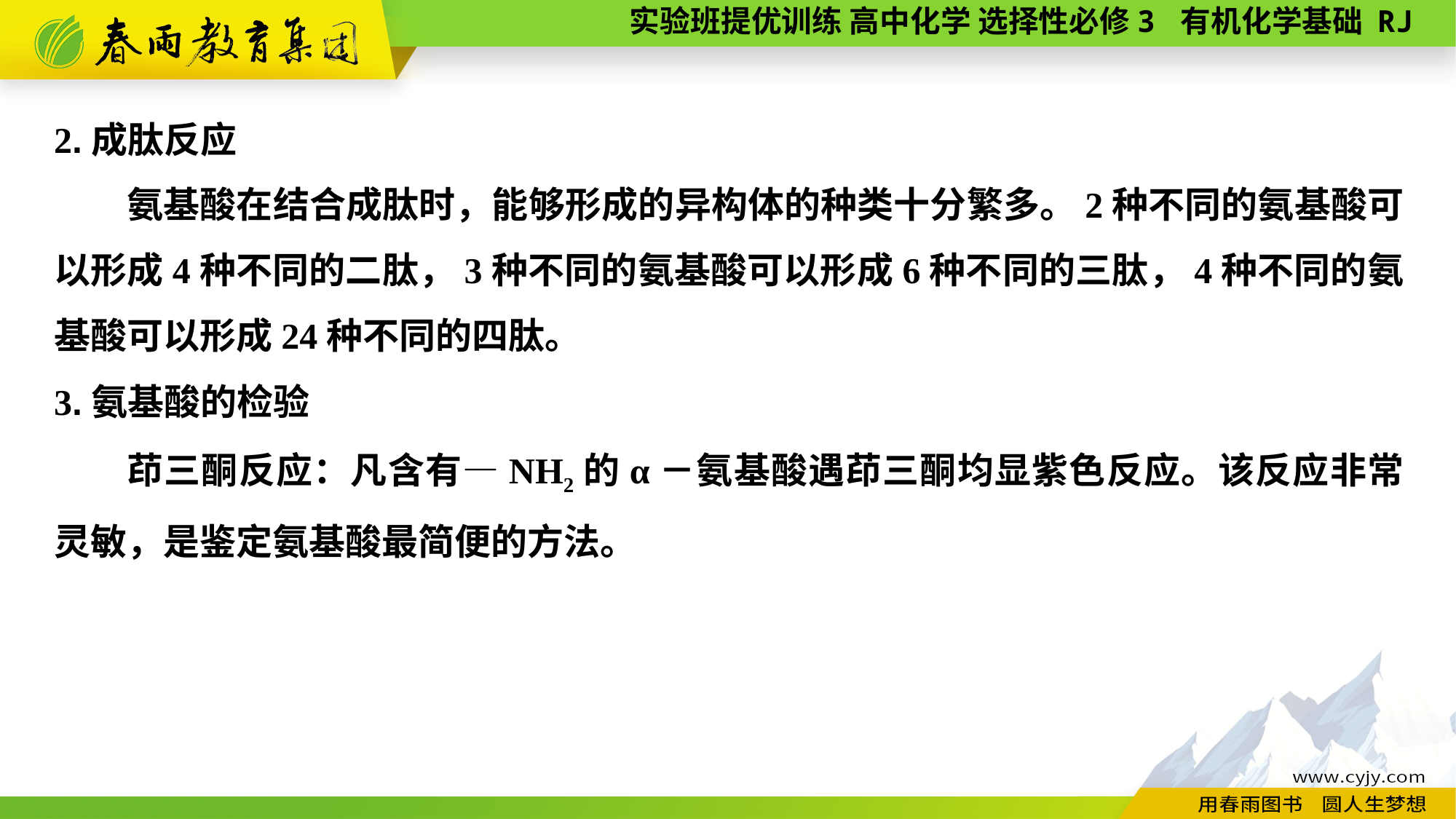

2.成肽反应
氨基酸在结合成肽时，能够形成的异构体的种类十分繁多。2种不同的氨基酸可以形成4种不同的二肽，3种不同的氨基酸可以形成6种不同的三肽，4种不同的氨基酸可以形成24种不同的四肽。
3.氨基酸的检验
茚三酮反应：凡含有—NH2的α－氨基酸遇茚三酮均显紫色反应。该反应非常灵敏，是鉴定氨基酸最简便的方法。